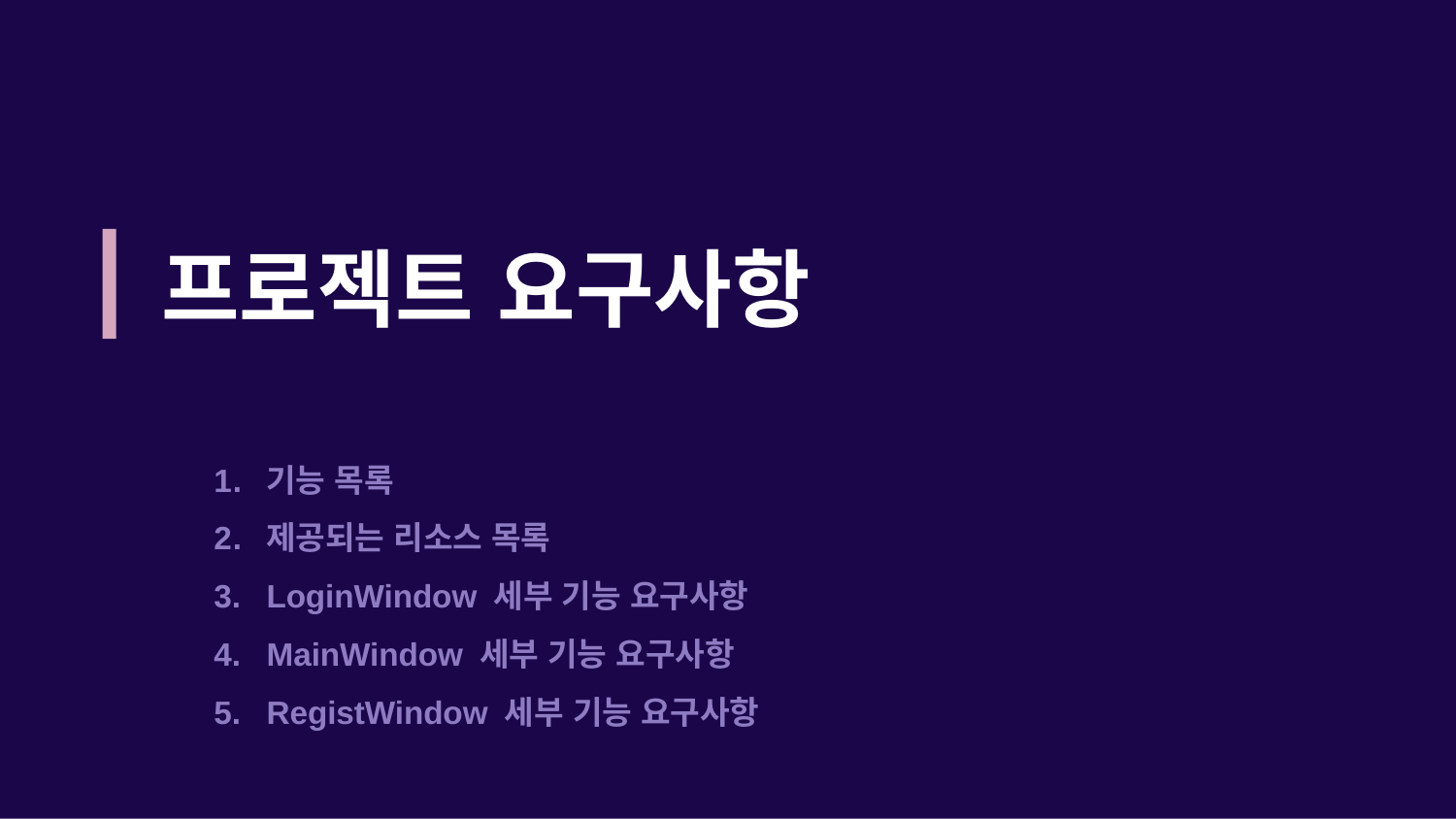

# 프로젝트 요구사항

기능 목록
제공되는 리소스 목록
LoginWindow 세부 기능 요구사항
MainWindow 세부 기능 요구사항
RegistWindow 세부 기능 요구사항